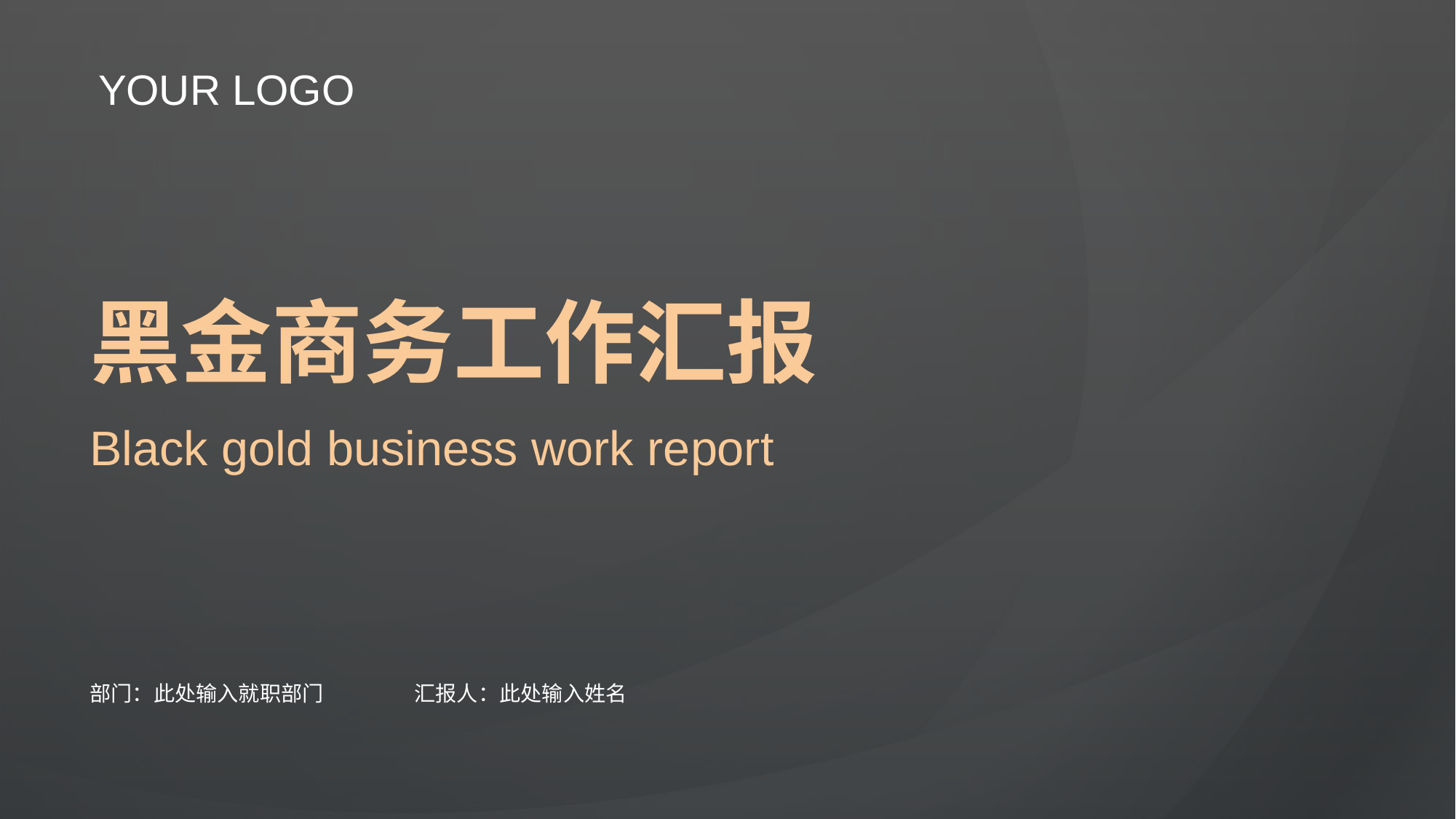

YOUR LOGO
# 黑金商务工作汇报
Black gold business work report
部门：此处输入就职部门
汇报人：此处输入姓名